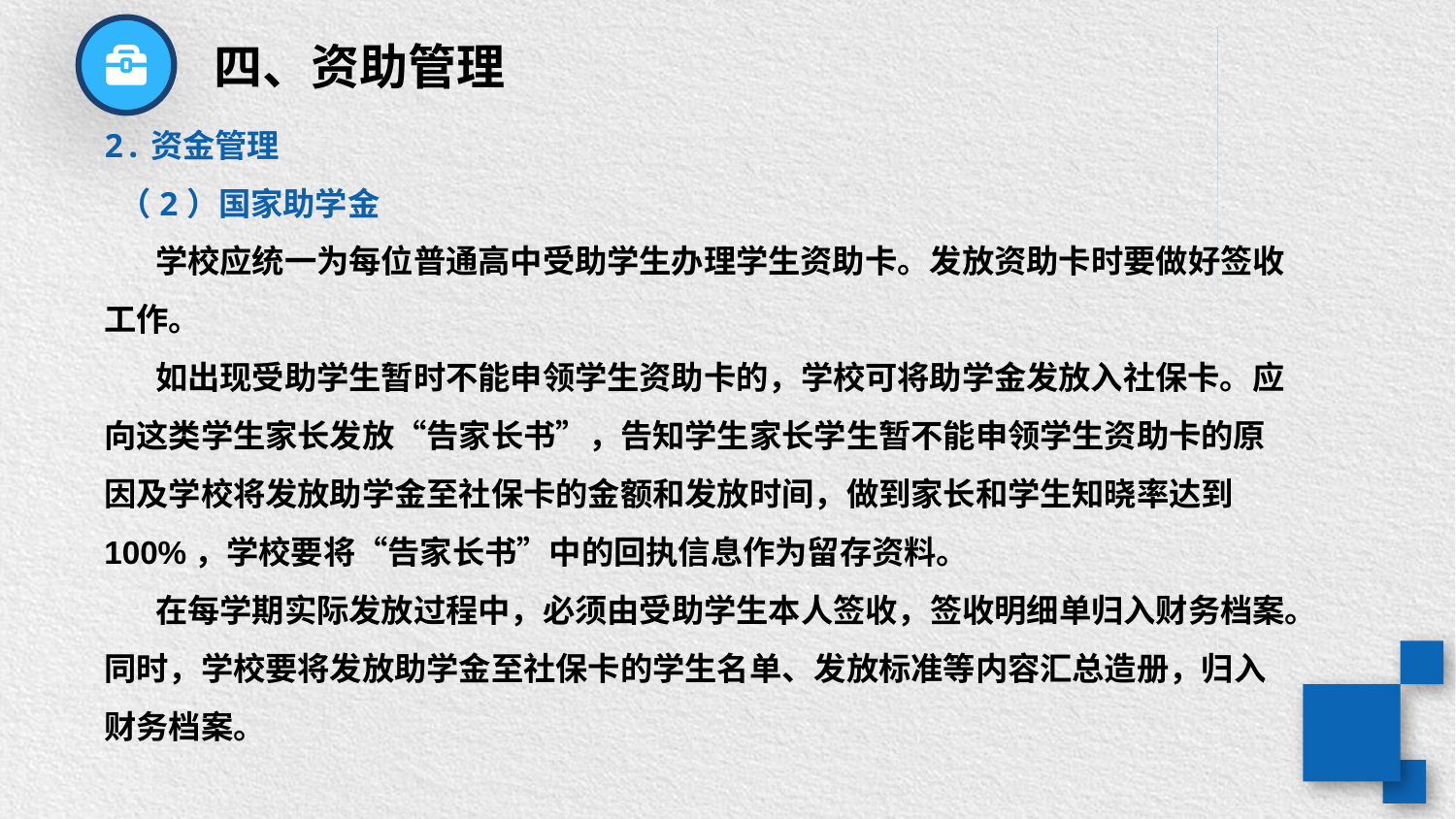

四、资助管理

2.资金管理
 （2）国家助学金
      学校应统一为每位普通高中受助学生办理学生资助卡。发放资助卡时要做好签收工作。
      如出现受助学生暂时不能申领学生资助卡的，学校可将助学金发放入社保卡。应向这类学生家长发放“告家长书”，告知学生家长学生暂不能申领学生资助卡的原因及学校将发放助学金至社保卡的金额和发放时间，做到家长和学生知晓率达到100%，学校要将“告家长书”中的回执信息作为留存资料。
      在每学期实际发放过程中，必须由受助学生本人签收，签收明细单归入财务档案。同时，学校要将发放助学金至社保卡的学生名单、发放标准等内容汇总造册，归入财务档案。